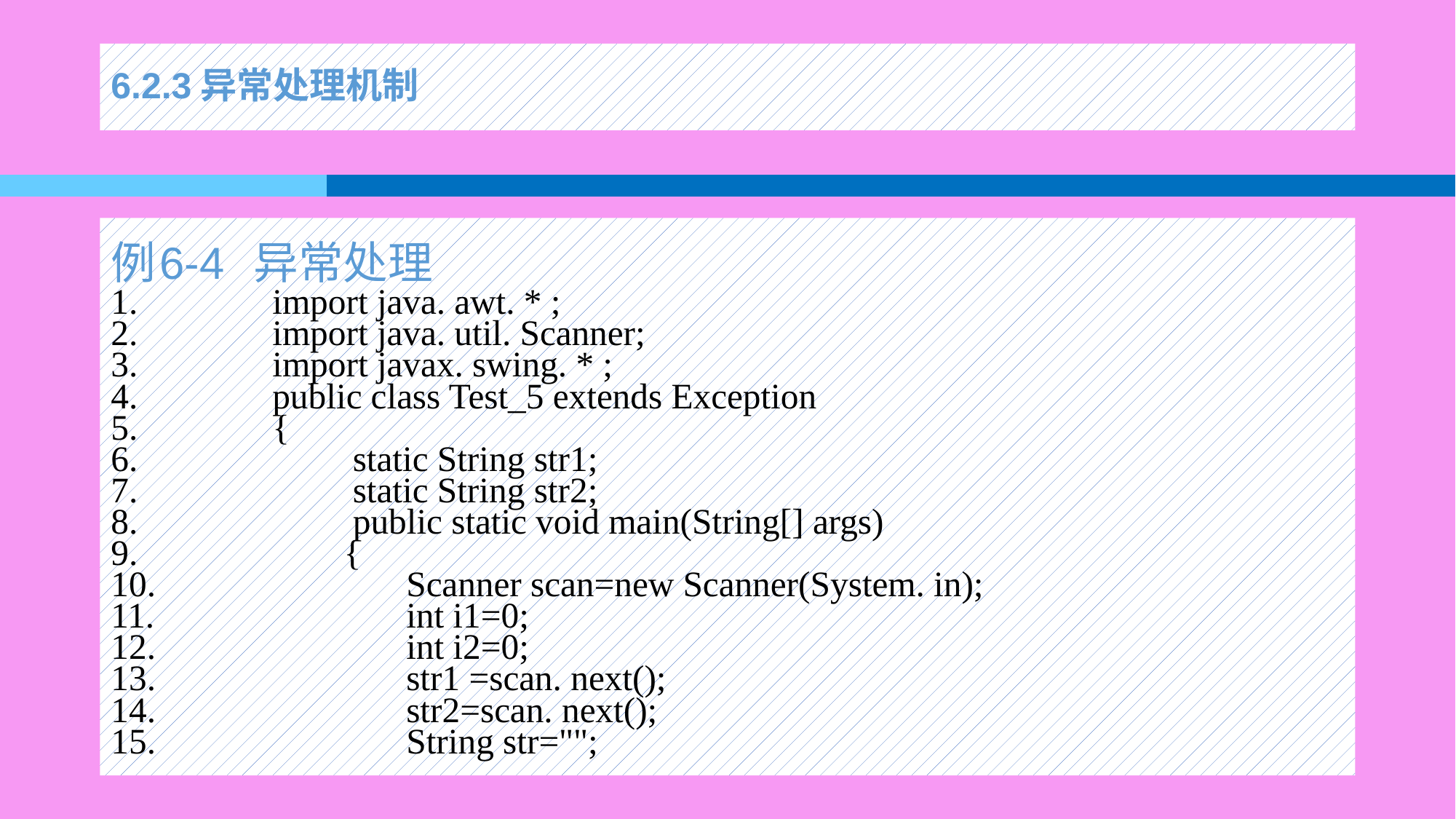

# 6.2.3异常处理机制
例6-4  异常处理
import java. awt. * ;
import java. util. Scanner;
import javax. swing. * ;
public class Test_5 extends Exception
{
         static String str1;
         static String str2;
         public static void main(String[] args)
        {
               Scanner scan=new Scanner(System. in);
               int i1=0;
               int i2=0;
               str1 =scan. next();
               str2=scan. next();
               String str="";